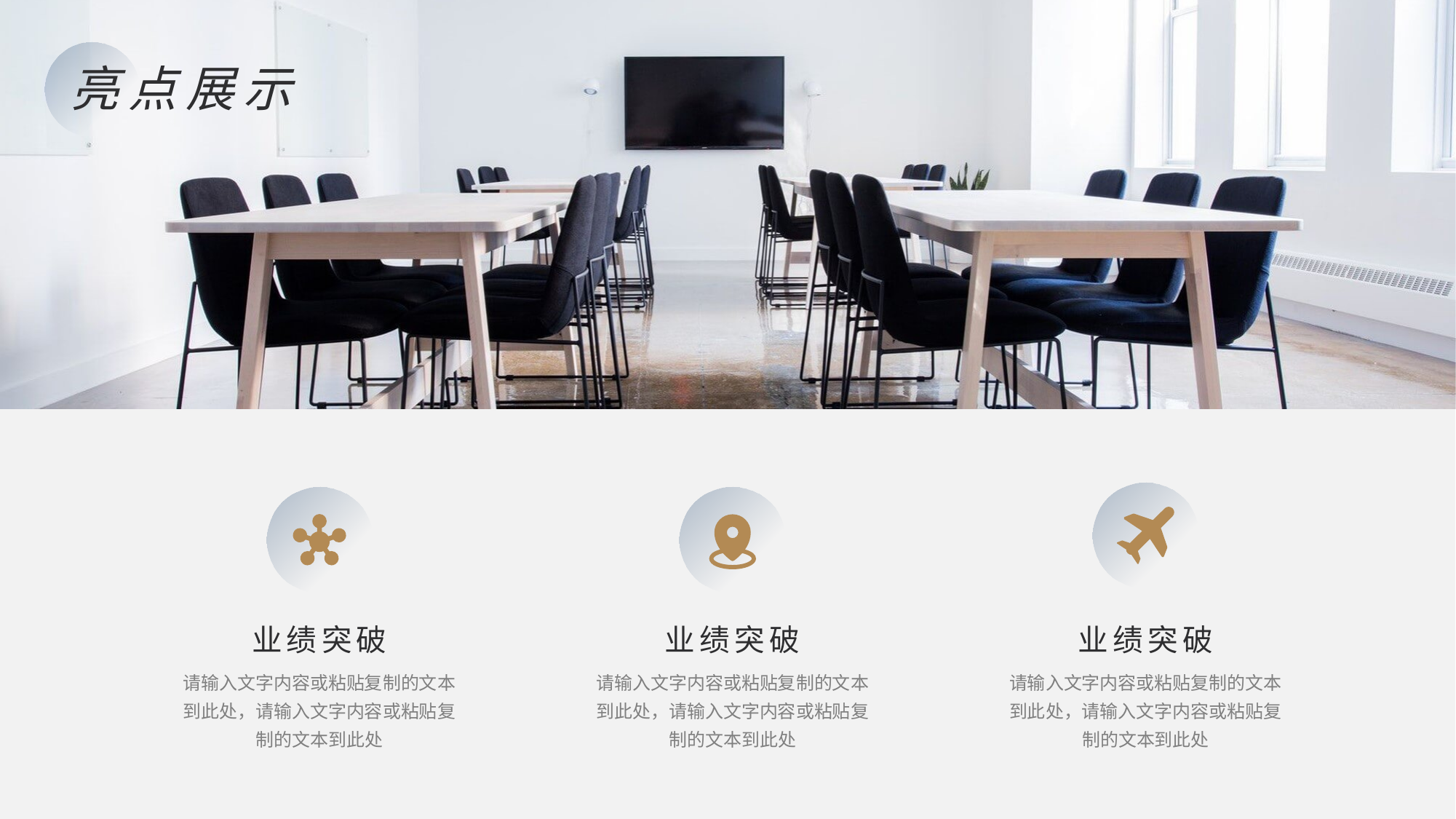

亮点展示

业绩突破
请输入文字内容或粘贴复制的文本到此处，请输入文字内容或粘贴复制的文本到此处

业绩突破
请输入文字内容或粘贴复制的文本到此处，请输入文字内容或粘贴复制的文本到此处

业绩突破
请输入文字内容或粘贴复制的文本到此处，请输入文字内容或粘贴复制的文本到此处